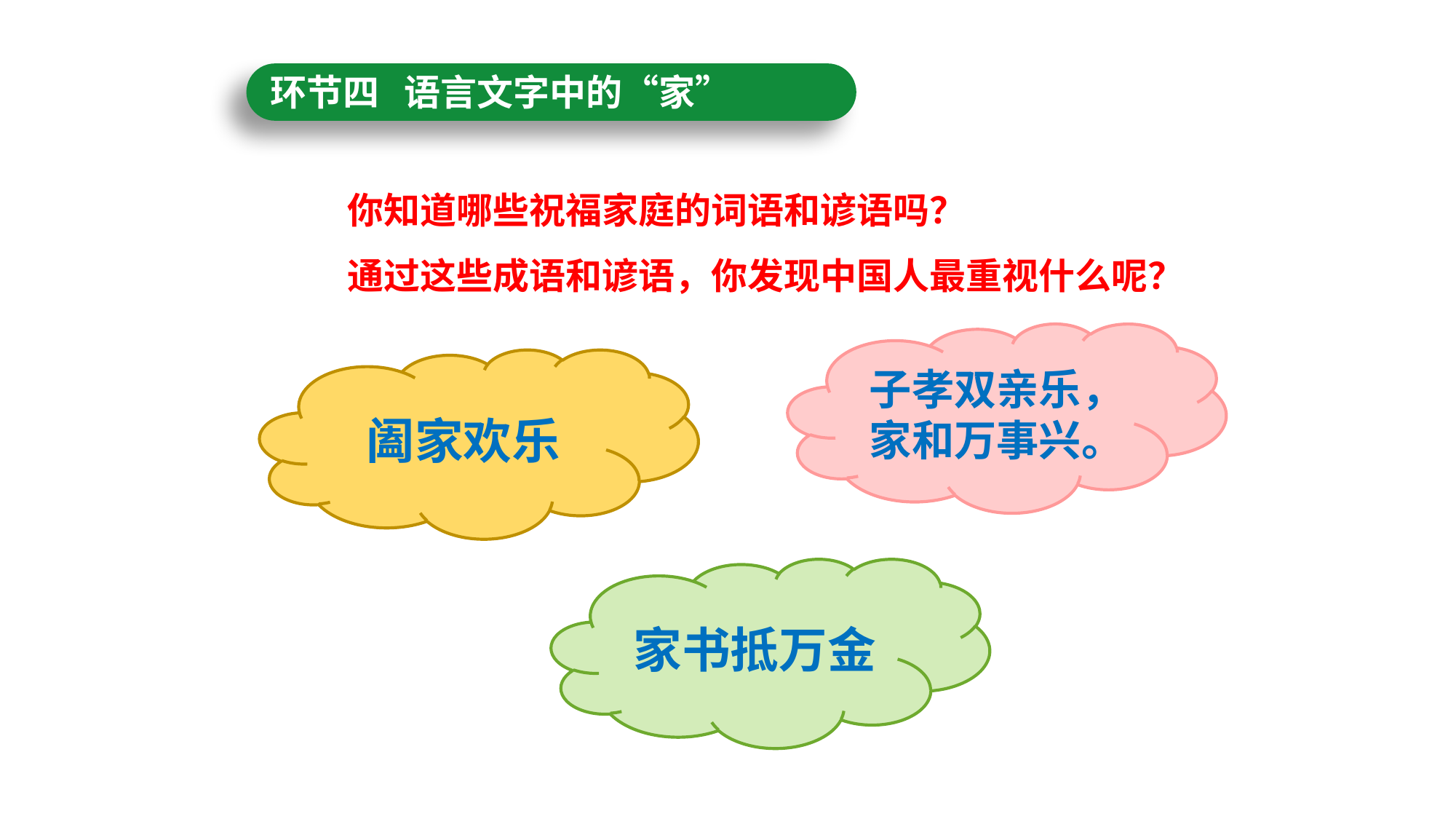

环节四   语言文字中的“家”

你知道哪些祝福家庭的词语和谚语吗？
通过这些成语和谚语，你发现中国人最重视什么呢？
子孝双亲乐，家和万事兴。
阖家欢乐
家书抵万金